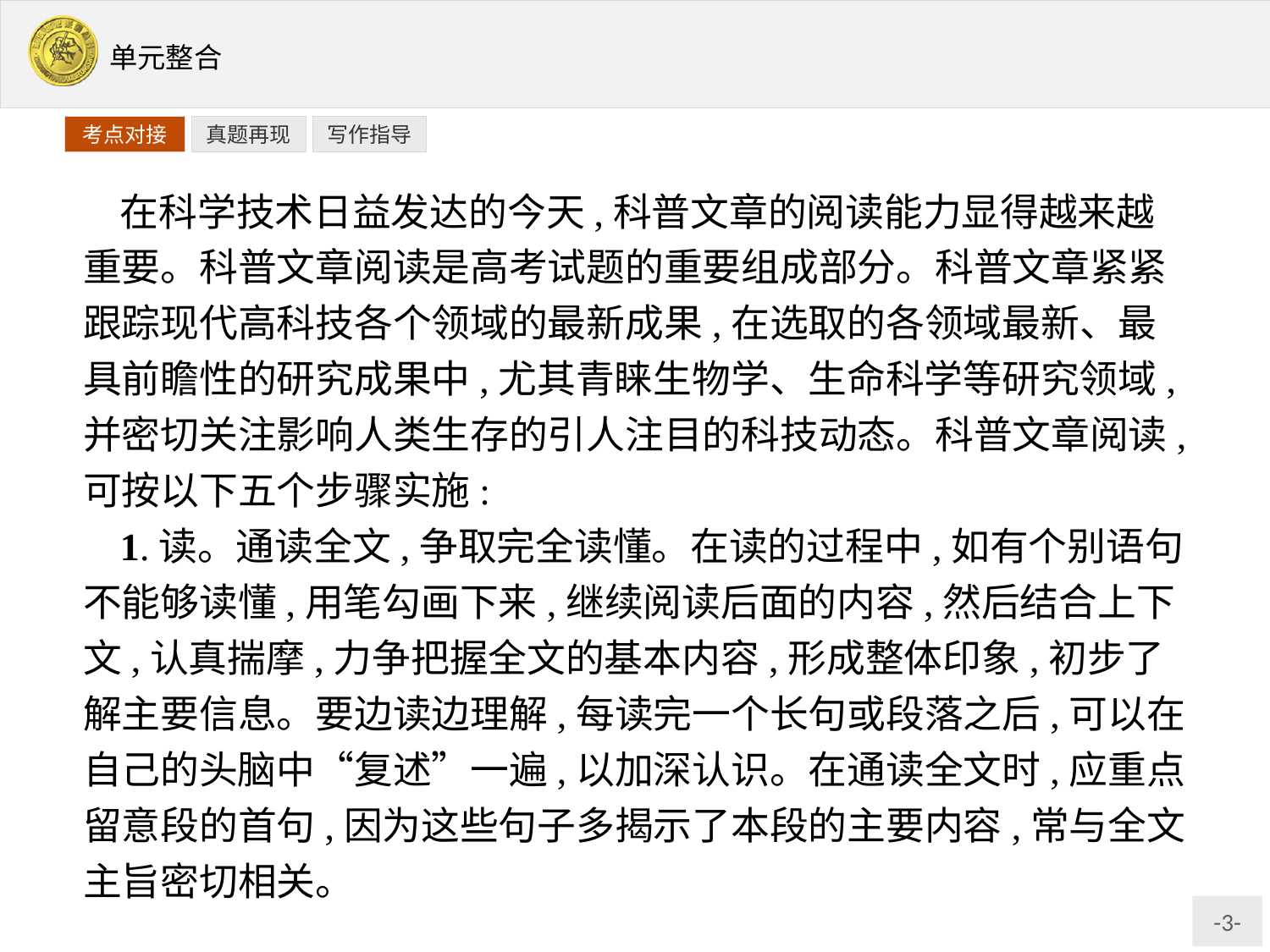

写作指导
考点对接
真题再现
在科学技术日益发达的今天,科普文章的阅读能力显得越来越重要。科普文章阅读是高考试题的重要组成部分。科普文章紧紧跟踪现代高科技各个领域的最新成果,在选取的各领域最新、最具前瞻性的研究成果中,尤其青睐生物学、生命科学等研究领域,并密切关注影响人类生存的引人注目的科技动态。科普文章阅读,可按以下五个步骤实施:
1.读。通读全文,争取完全读懂。在读的过程中,如有个别语句不能够读懂,用笔勾画下来,继续阅读后面的内容,然后结合上下文,认真揣摩,力争把握全文的基本内容,形成整体印象,初步了解主要信息。要边读边理解,每读完一个长句或段落之后,可以在自己的头脑中“复述”一遍,以加深认识。在通读全文时,应重点留意段的首句,因为这些句子多揭示了本段的主要内容,常与全文主旨密切相关。